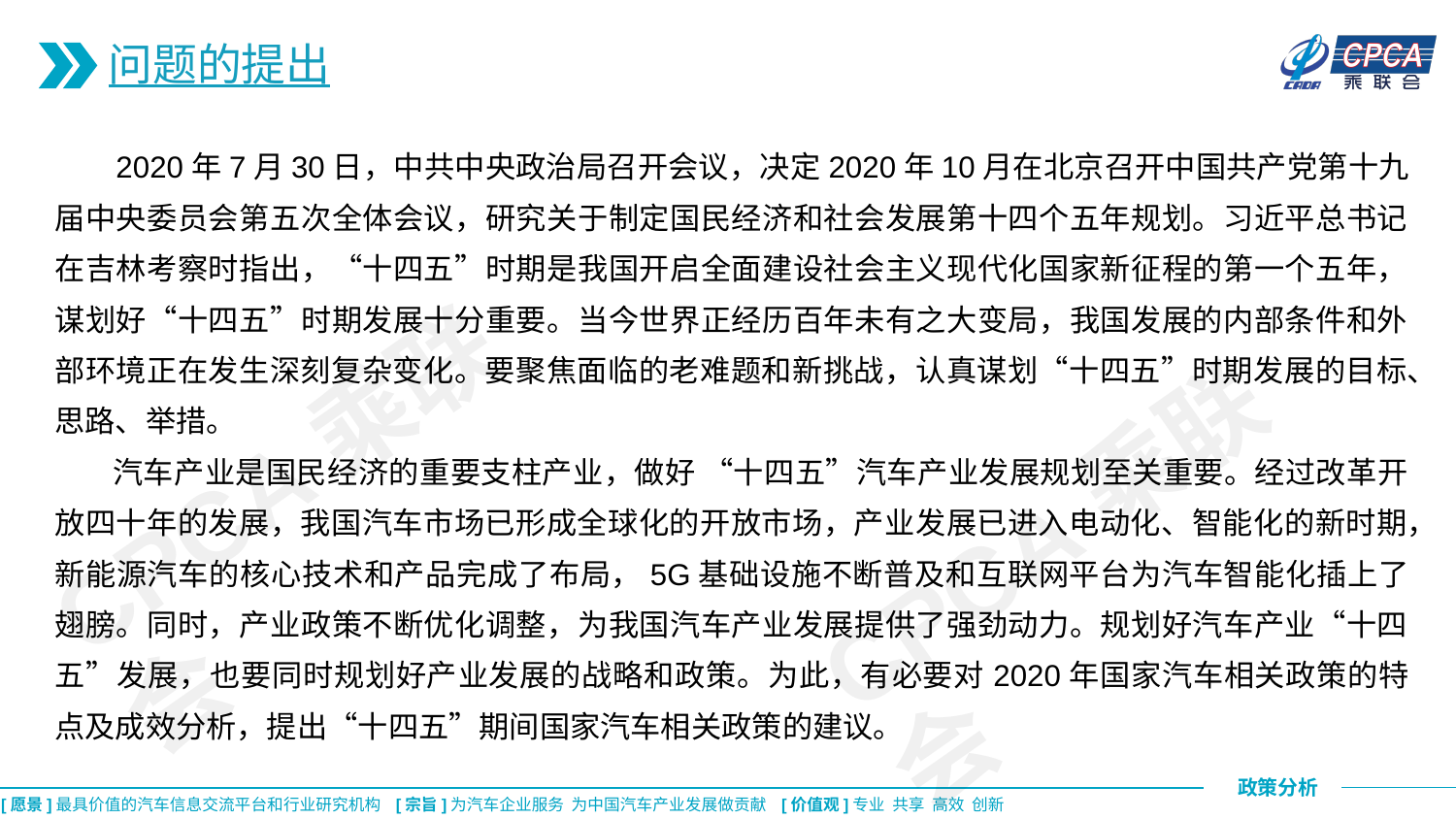

问题的提出
       2020年7月30日，中共中央政治局召开会议，决定2020年10月在北京召开中国共产党第十九届中央委员会第五次全体会议，研究关于制定国民经济和社会发展第十四个五年规划。习近平总书记在吉林考察时指出，“十四五”时期是我国开启全面建设社会主义现代化国家新征程的第一个五年，谋划好“十四五”时期发展十分重要。当今世界正经历百年未有之大变局，我国发展的内部条件和外部环境正在发生深刻复杂变化。要聚焦面临的老难题和新挑战，认真谋划“十四五”时期发展的目标、思路、举措。
       汽车产业是国民经济的重要支柱产业，做好 “十四五”汽车产业发展规划至关重要。经过改革开放四十年的发展，我国汽车市场已形成全球化的开放市场，产业发展已进入电动化、智能化的新时期，新能源汽车的核心技术和产品完成了布局，5G基础设施不断普及和互联网平台为汽车智能化插上了翅膀。同时，产业政策不断优化调整，为我国汽车产业发展提供了强劲动力。规划好汽车产业“十四五”发展，也要同时规划好产业发展的战略和政策。为此，有必要对2020年国家汽车相关政策的特点及成效分析，提出“十四五”期间国家汽车相关政策的建议。
CPCA乘联会
CPCA乘联会